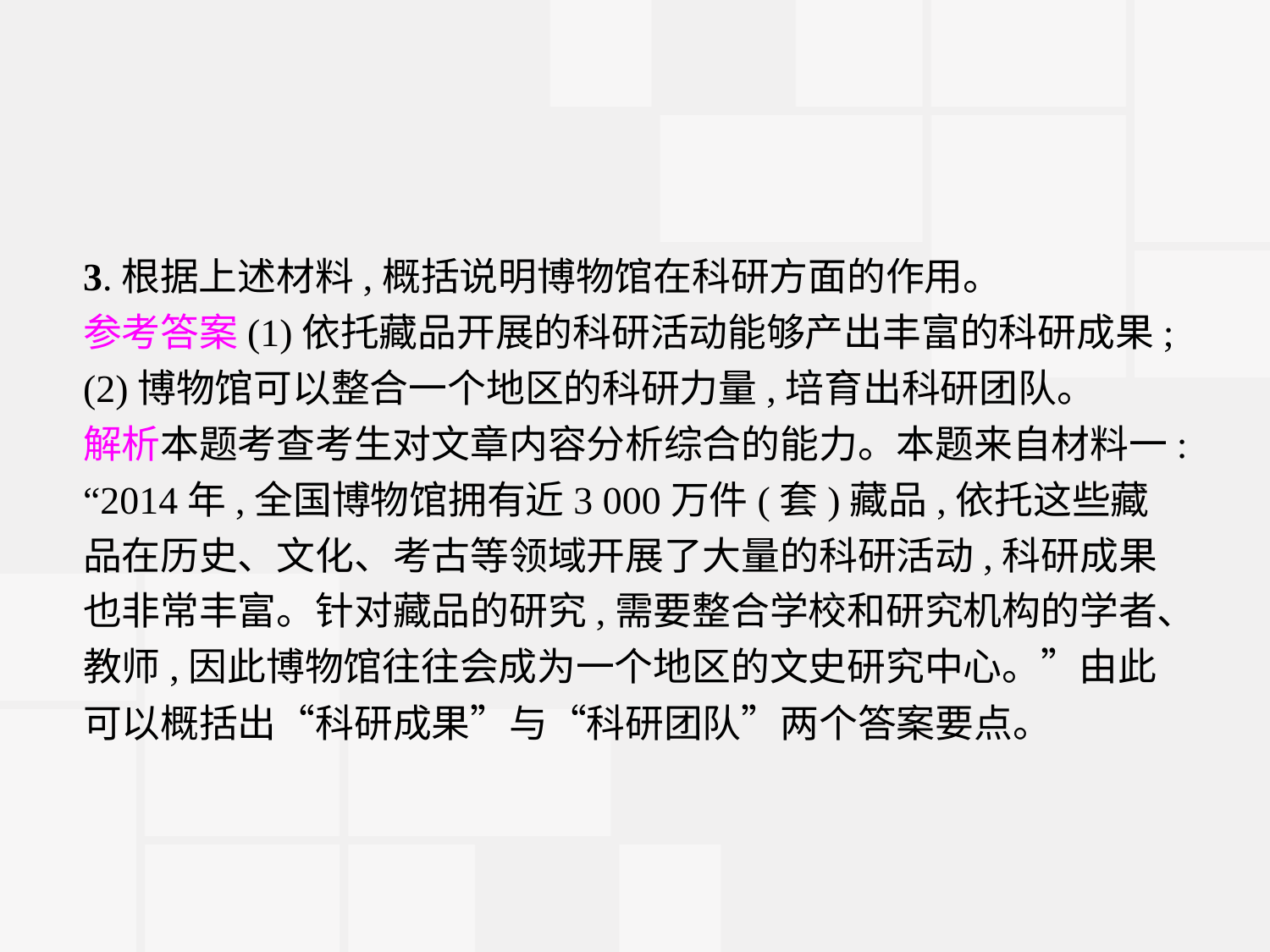

3.根据上述材料,概括说明博物馆在科研方面的作用。
参考答案(1)依托藏品开展的科研活动能够产出丰富的科研成果;(2)博物馆可以整合一个地区的科研力量,培育出科研团队。
解析本题考查考生对文章内容分析综合的能力。本题来自材料一:“2014年,全国博物馆拥有近3 000万件(套)藏品,依托这些藏品在历史、文化、考古等领域开展了大量的科研活动,科研成果也非常丰富。针对藏品的研究,需要整合学校和研究机构的学者、教师,因此博物馆往往会成为一个地区的文史研究中心。”由此可以概括出“科研成果”与“科研团队”两个答案要点。